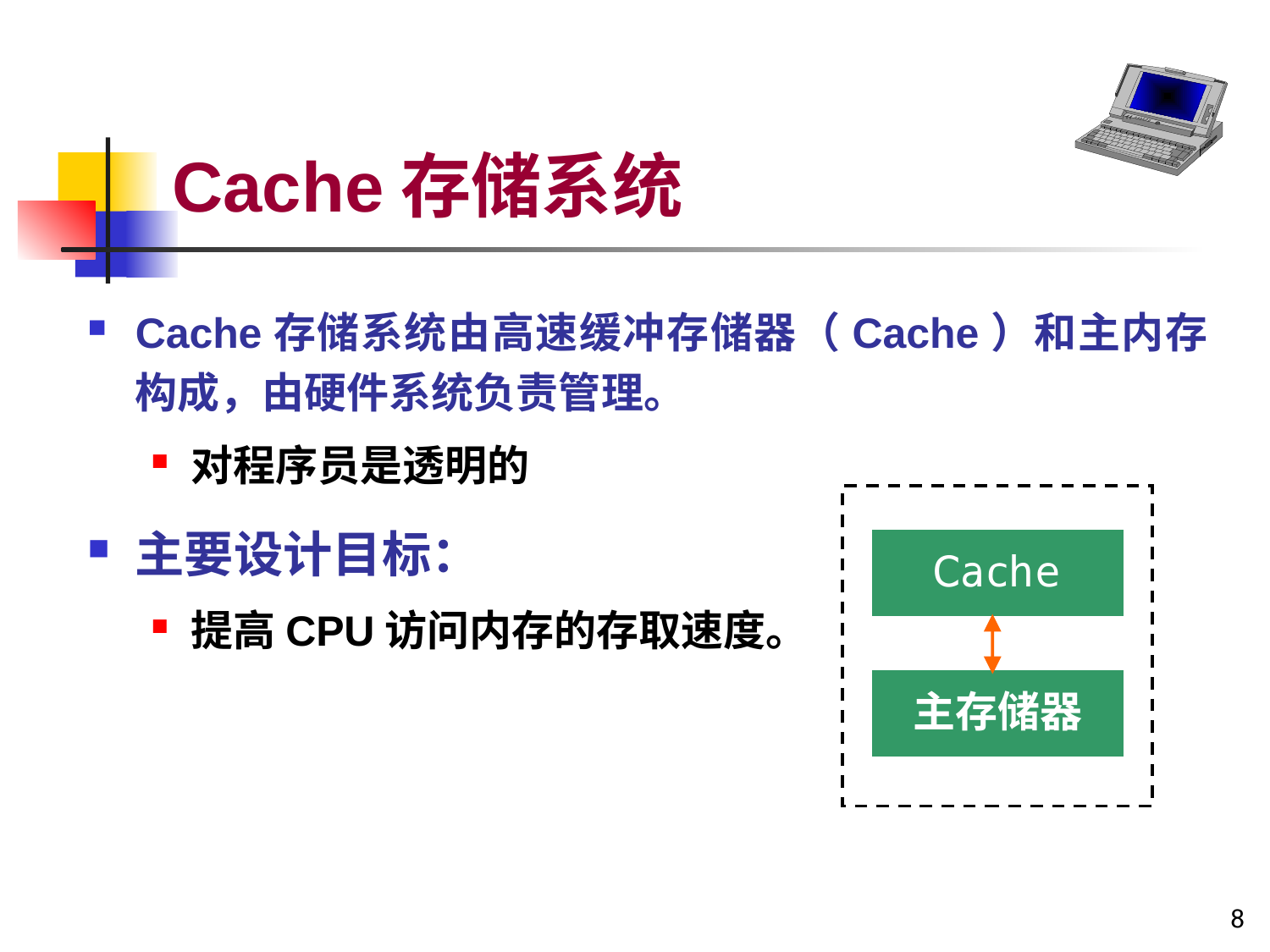

# Cache存储系统
Cache存储系统由高速缓冲存储器（Cache）和主内存构成，由硬件系统负责管理。
对程序员是透明的
主要设计目标：
提高CPU访问内存的存取速度。

Cache

主存储器
8